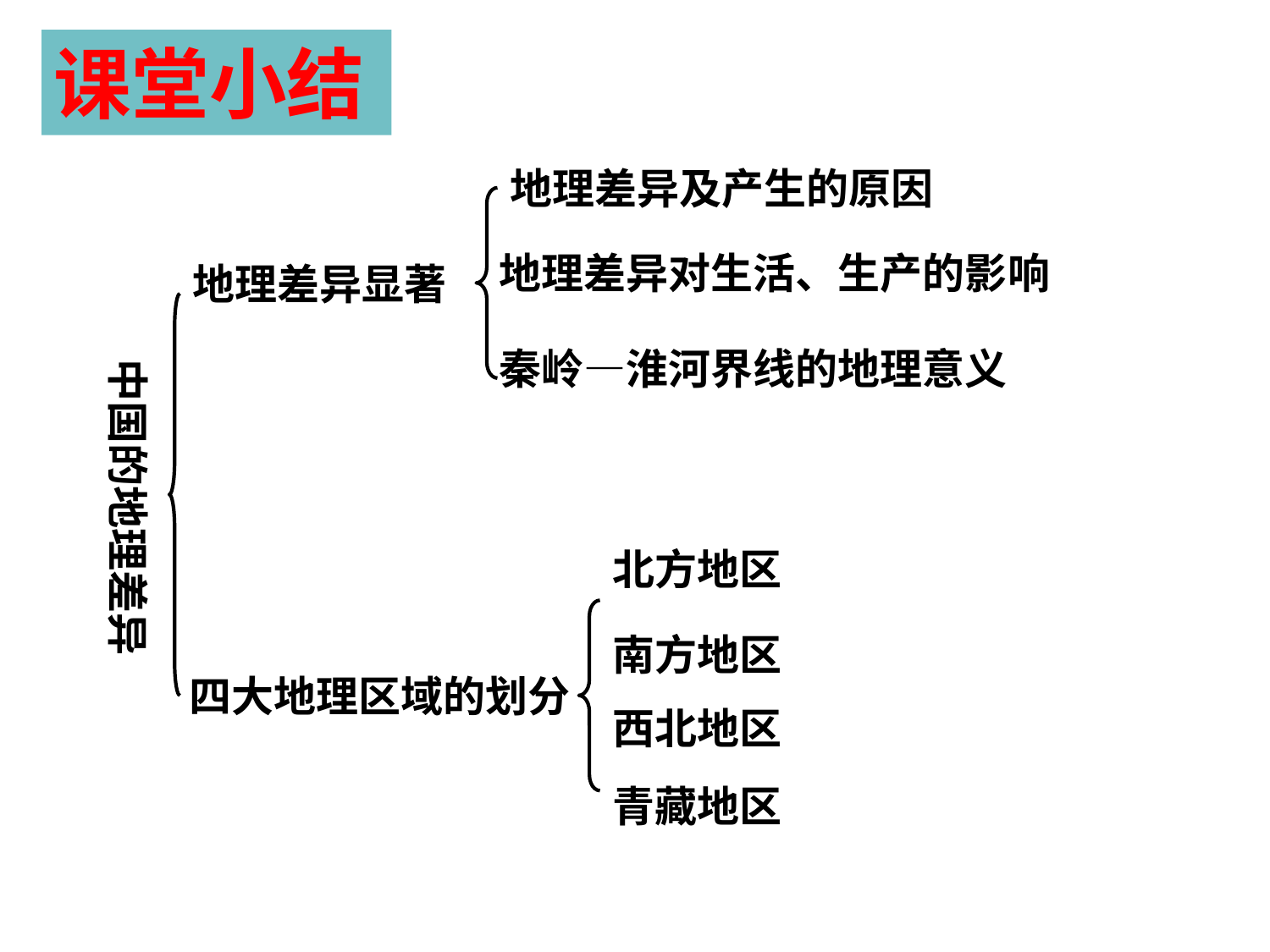

课堂小结
地理差异及产生的原因

地理差异对生活、生产的影响
地理差异显著

秦岭—淮河界线的地理意义
中国的地理差异
北方地区

南方地区
四大地理区域的划分
西北地区
青藏地区